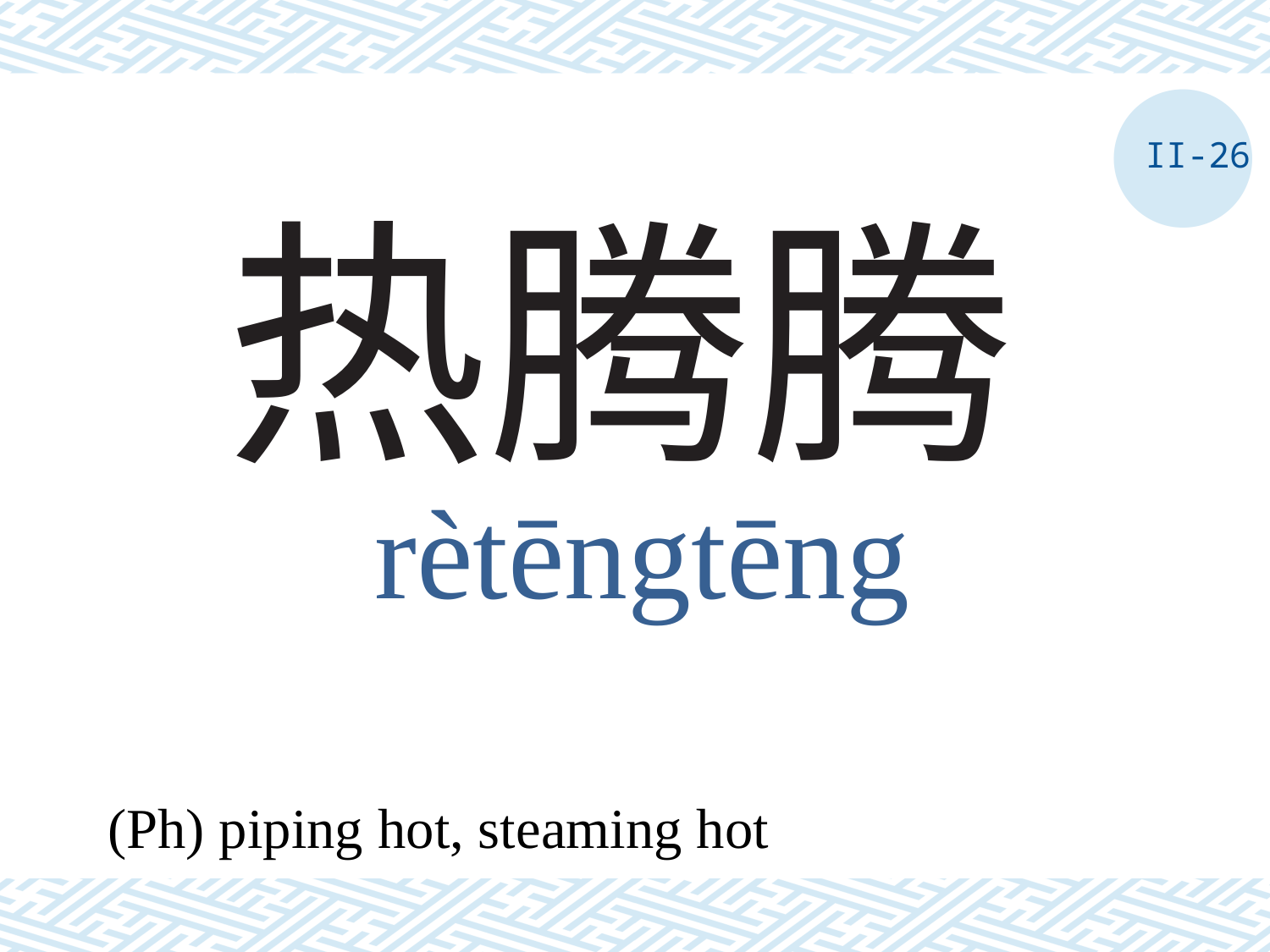

II-26

# 热腾腾
rètēngtēng
(Ph) piping hot, steaming hot